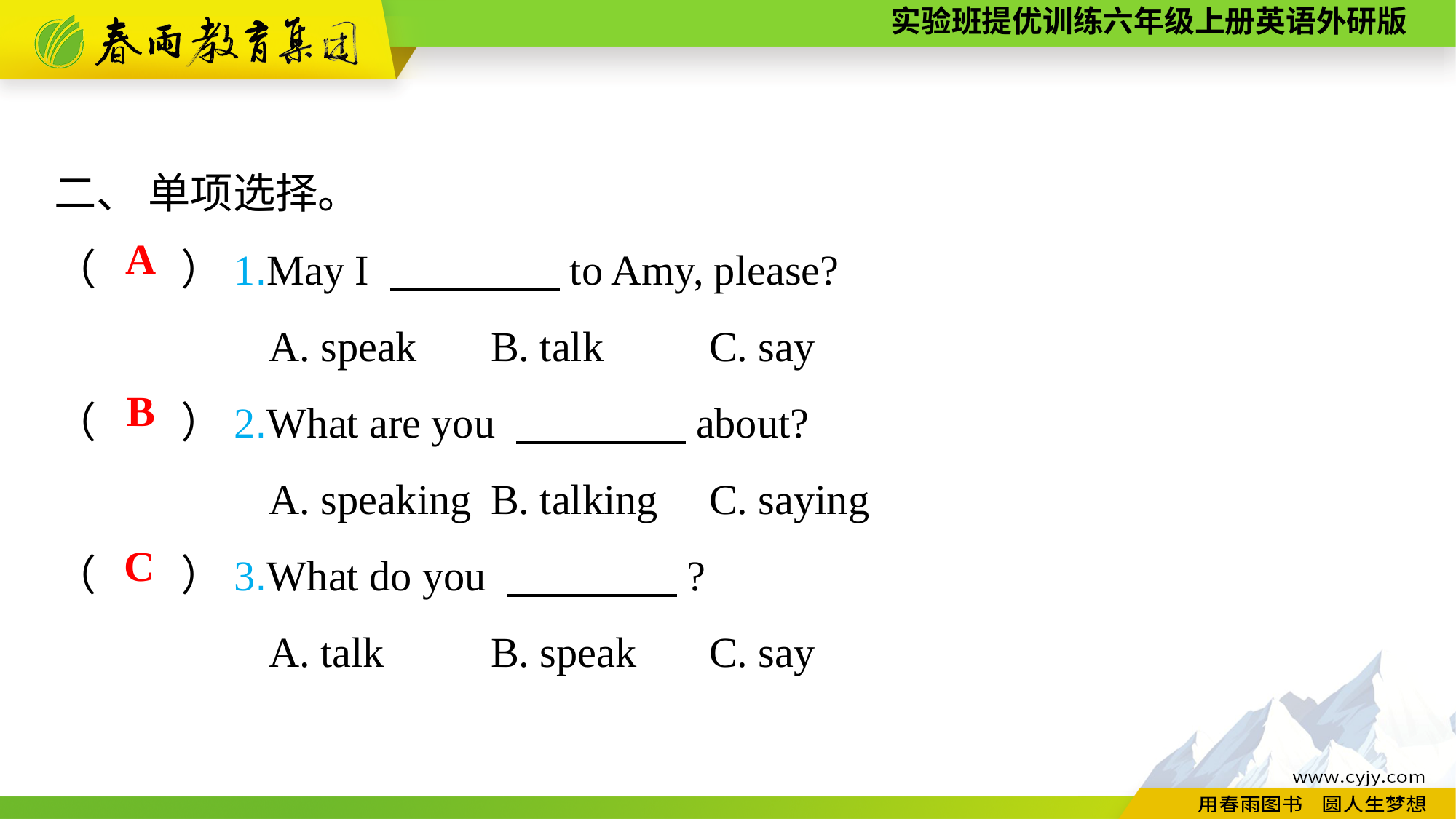

二、 单项选择。
（　　）1.May I 　　　　to Amy, please?
A. speak	B. talk	C. say
（　　）2.What are you 　　　　about?
A. speaking	B. talking	C. saying
（　　）3.What do you 　　　　?
A. talk	B. speak	C. say
A
B
C